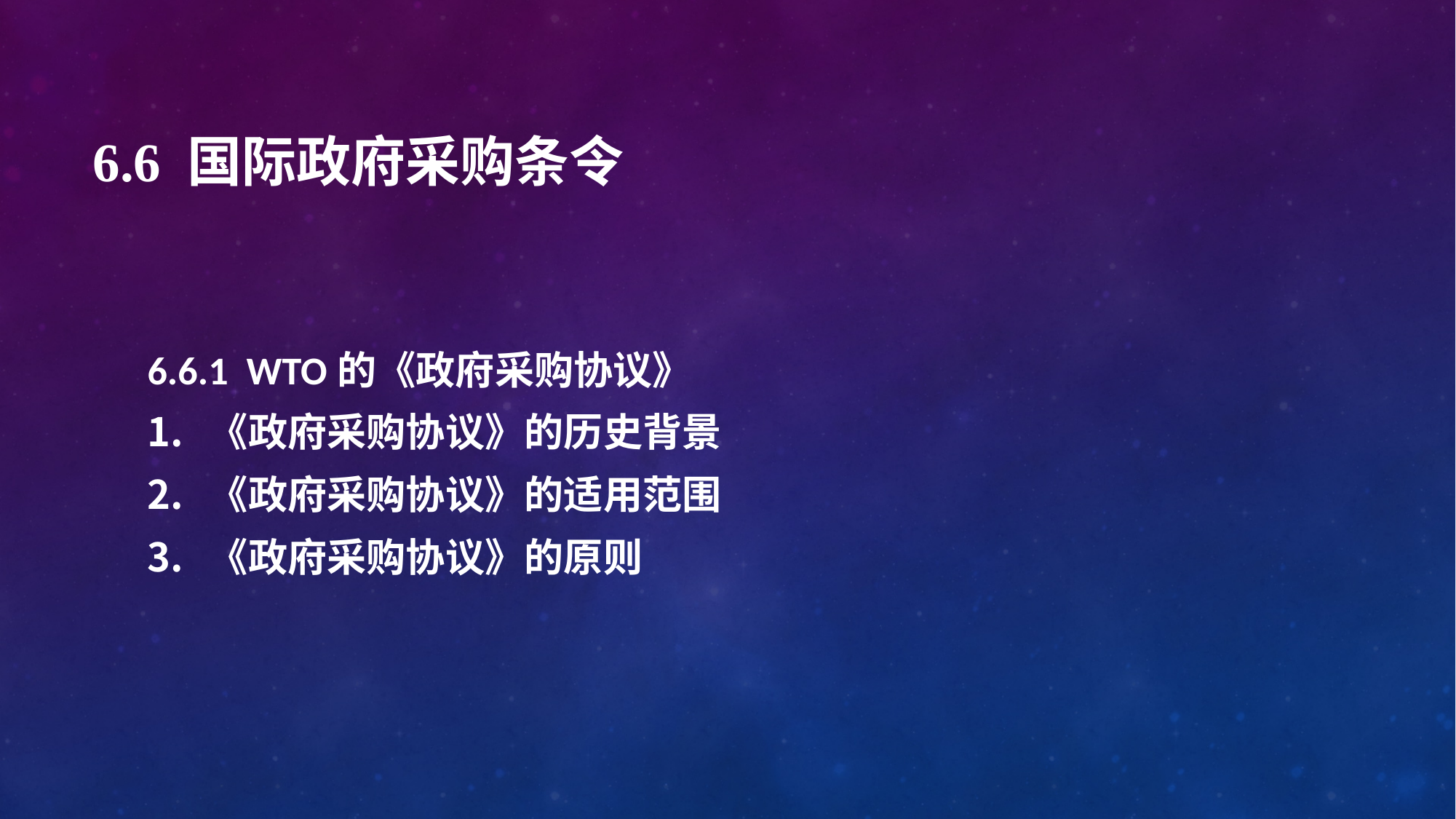

# 6.6 国际政府采购条令
6.6.1  WTO的《政府采购协议》
《政府采购协议》的历史背景
《政府采购协议》的适用范围
《政府采购协议》的原则